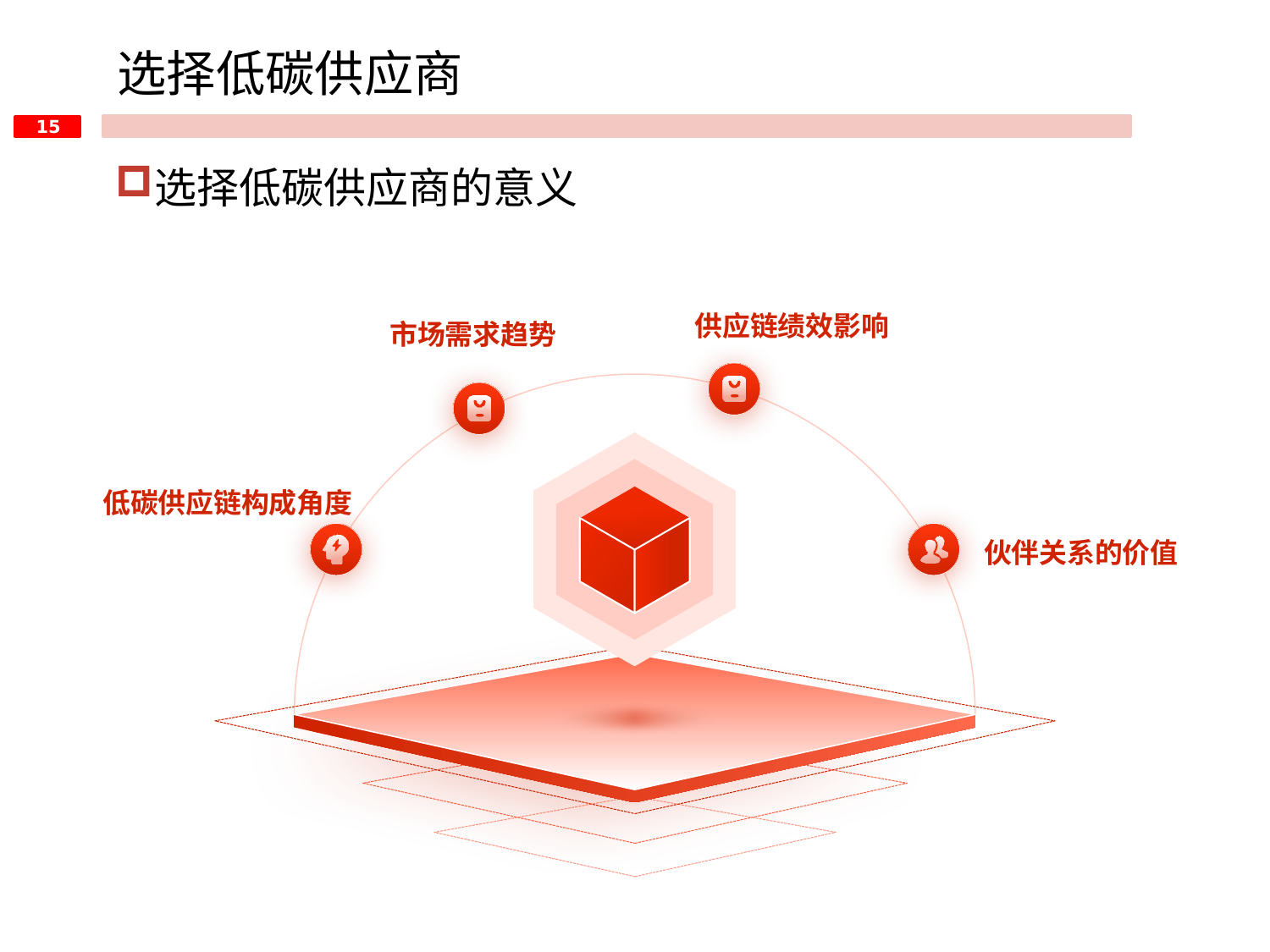

选择低碳供应商
15
选择低碳供应商的意义
供应链绩效影响
市场需求趋势

低碳供应链构成角度

伙伴关系的价值